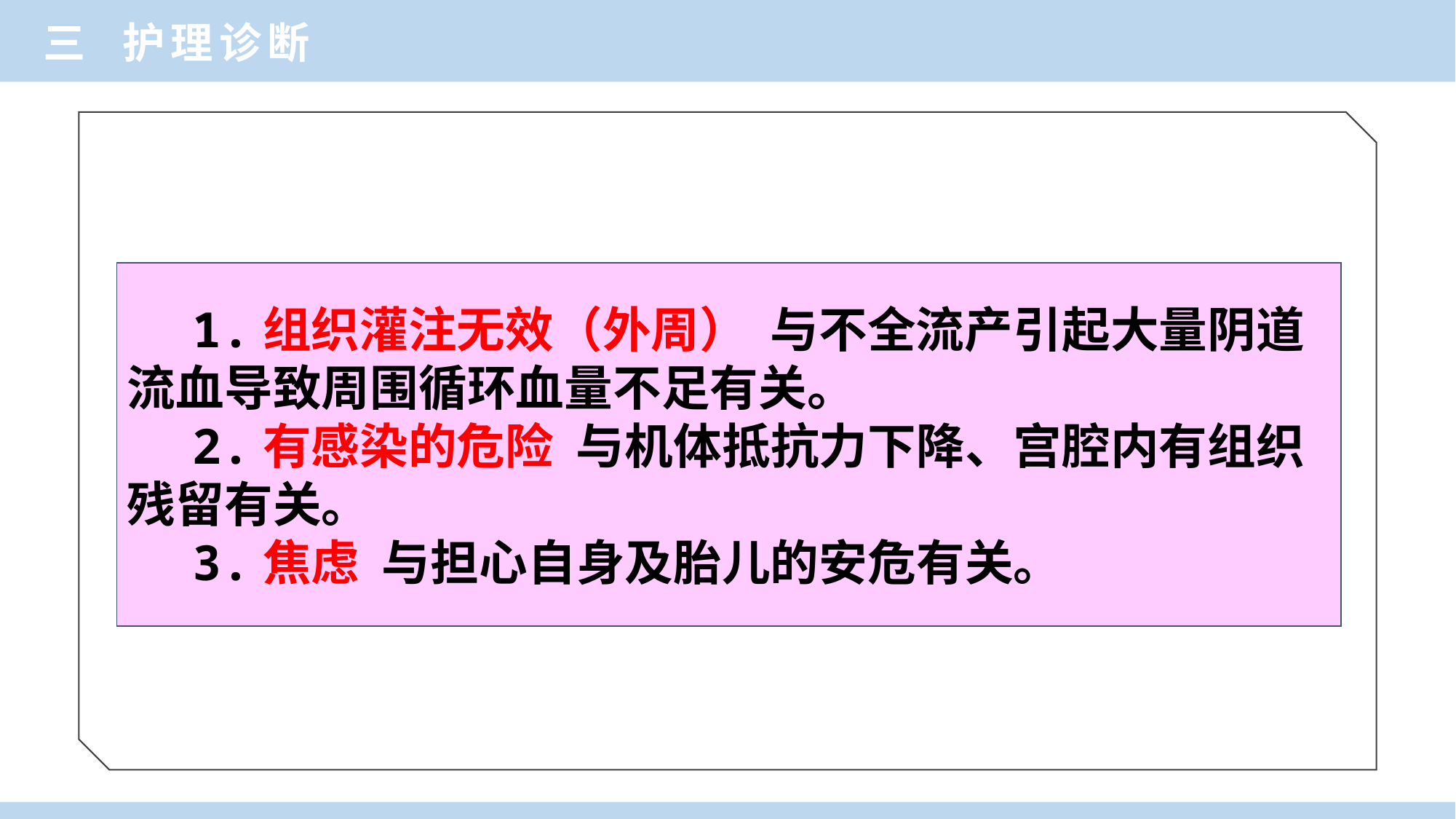

三  护理诊断

 1.组织灌注无效（外周）  与不全流产引起大量阴道流血导致周围循环血量不足有关。
 2.有感染的危险  与机体抵抗力下降、宫腔内有组织残留有关。
 3.焦虑  与担心自身及胎儿的安危有关。